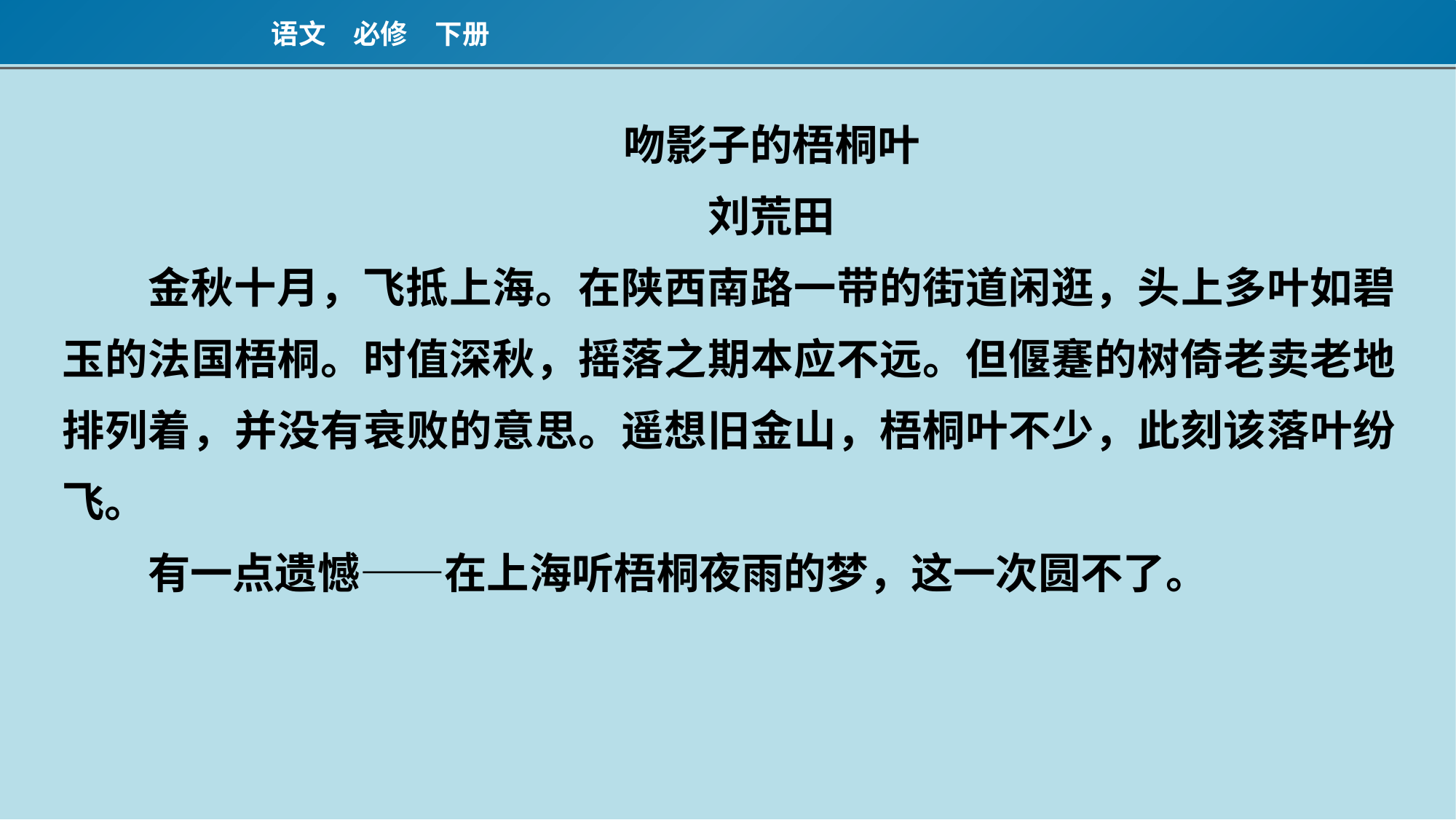

吻影子的梧桐叶
刘荒田
金秋十月，飞抵上海。在陕西南路一带的街道闲逛，头上多叶如碧玉的法国梧桐。时值深秋，摇落之期本应不远。但偃蹇的树倚老卖老地排列着，并没有衰败的意思。遥想旧金山，梧桐叶不少，此刻该落叶纷飞。
有一点遗憾——在上海听梧桐夜雨的梦，这一次圆不了。